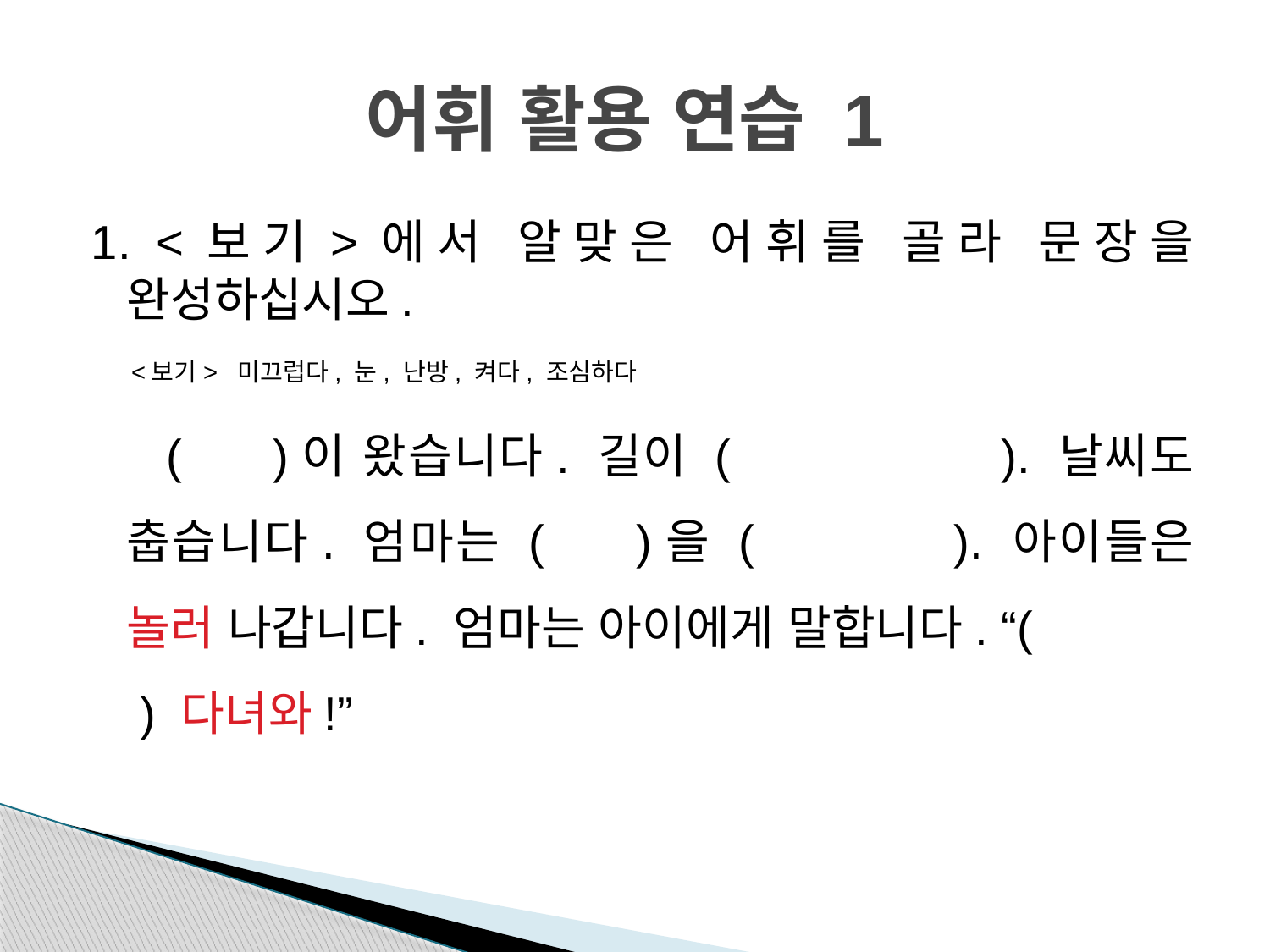

# 어휘 활용 연습 1
1. <보기>에서 알맞은 어휘를 골라 문장을 완성하십시오.
   <보기>  미끄럽다, 눈, 난방, 켜다, 조심하다
     (      )이 왔습니다. 길이 (                  ). 날씨도 춥습니다. 엄마는 (      )을 (             ). 아이들은 놀러 나갑니다. 엄마는 아이에게 말합니다. “(              ) 다녀와!”